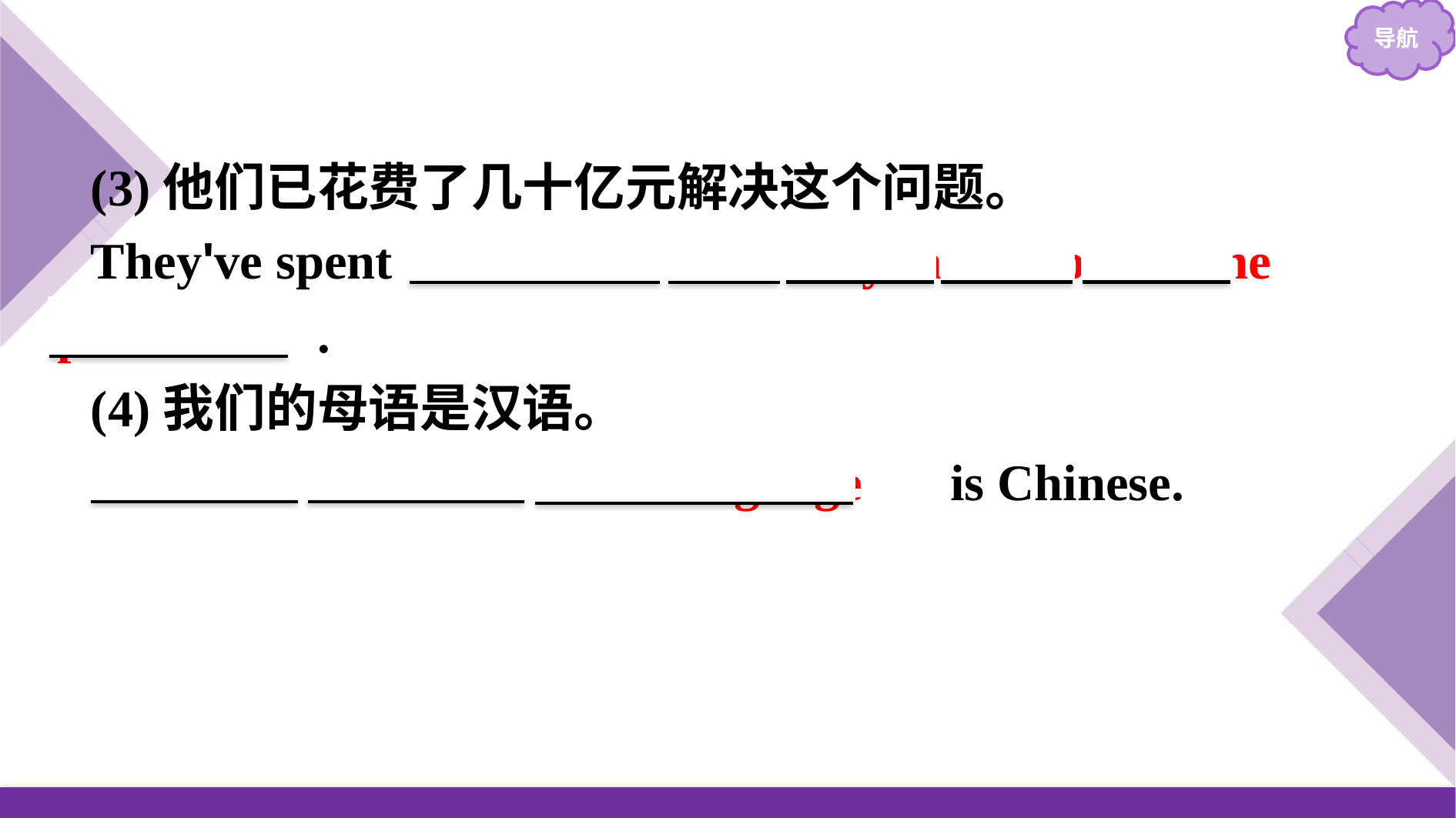

(3)他们已花费了几十亿元解决这个问题。
They've spent 　billions　 of　 yuan　 on　 the　 　problem　.
(4)我们的母语是汉语。
　Our　 　native　 　language　 is Chinese.